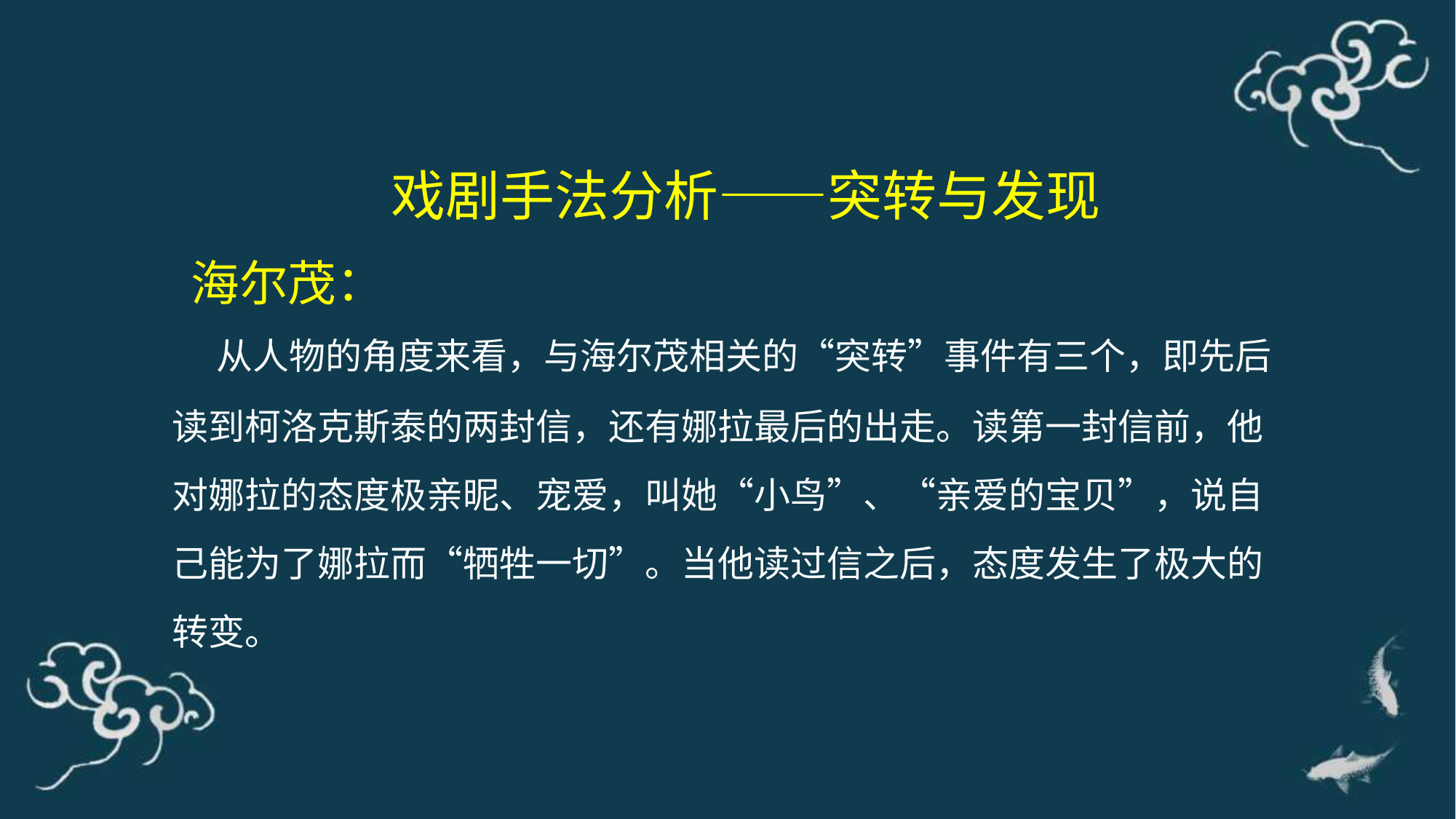

戏剧手法分析——突转与发现
 海尔茂：
   从人物的角度来看，与海尔茂相关的“突转”事件有三个，即先后读到柯洛克斯泰的两封信，还有娜拉最后的出走。读第一封信前，他对娜拉的态度极亲昵、宠爱，叫她“小鸟”、“亲爱的宝贝”，说自己能为了娜拉而“牺牲一切”。当他读过信之后，态度发生了极大的转变。